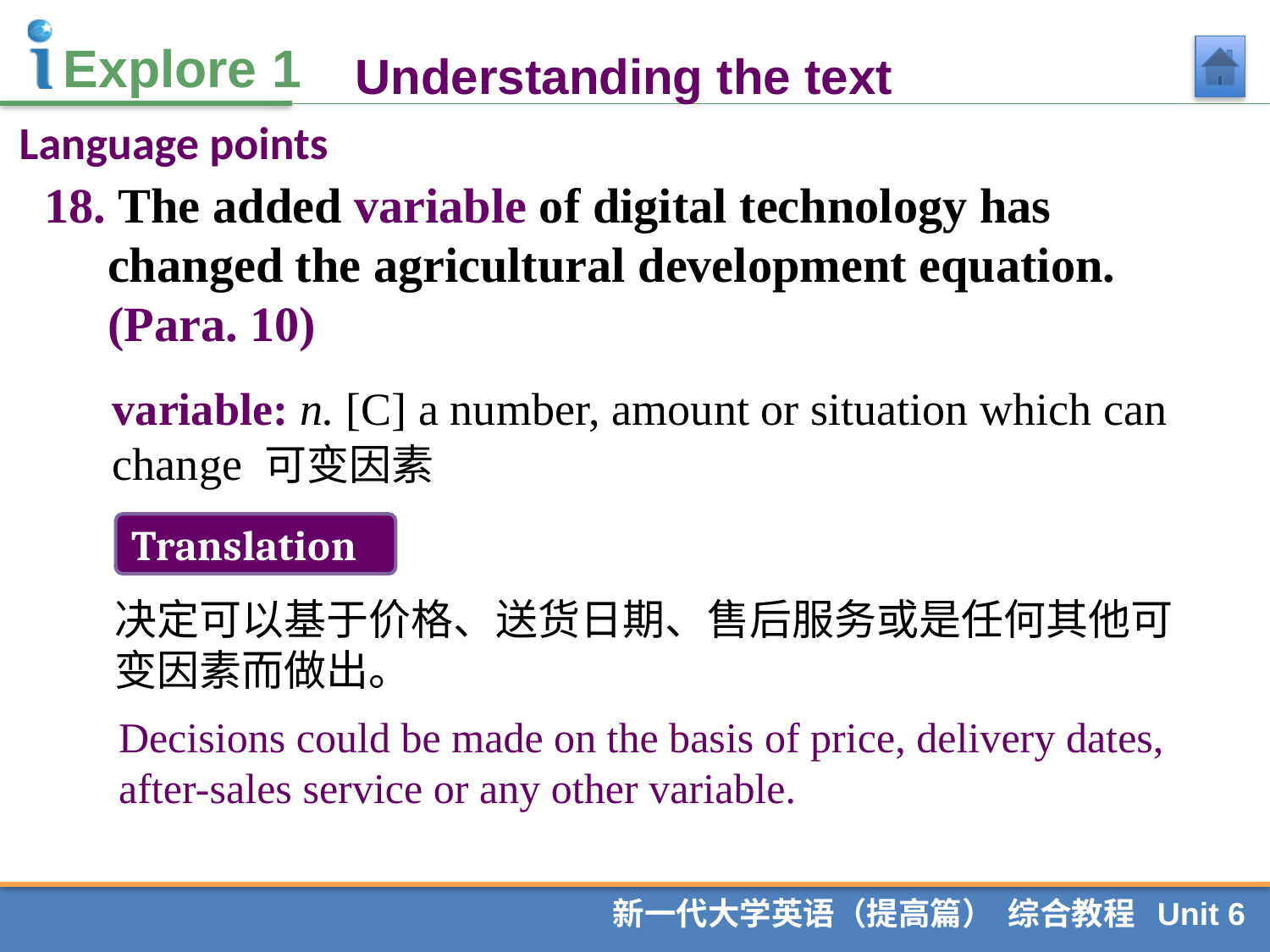

Understanding the text
Language points
18. The added variable of digital technology has changed the agricultural development equation. (Para. 10)
variable: n. [C] a number, amount or situation which can change 可变因素
Translation
决定可以基于价格、送货日期、售后服务或是任何其他可变因素而做出。
Decisions could be made on the basis of price, delivery dates, after-sales service or any other variable.